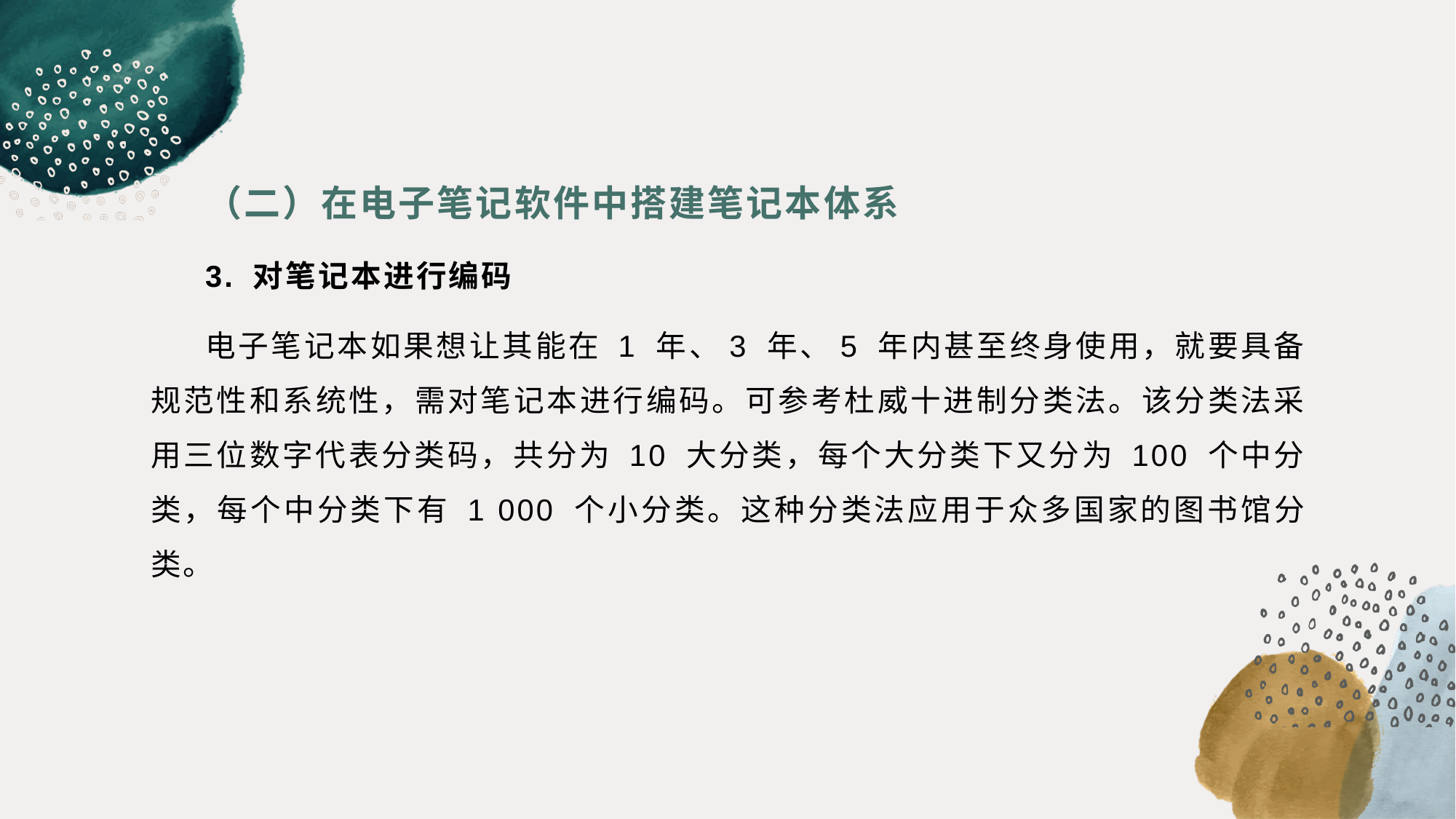

（二）在电子笔记软件中搭建笔记本体系
3. 对笔记本进行编码
电子笔记本如果想让其能在 1 年、3 年、5 年内甚至终身使用，就要具备规范性和系统性，需对笔记本进行编码。可参考杜威十进制分类法。该分类法采用三位数字代表分类码，共分为 10 大分类，每个大分类下又分为 100 个中分类，每个中分类下有 1 000 个小分类。这种分类法应用于众多国家的图书馆分类。